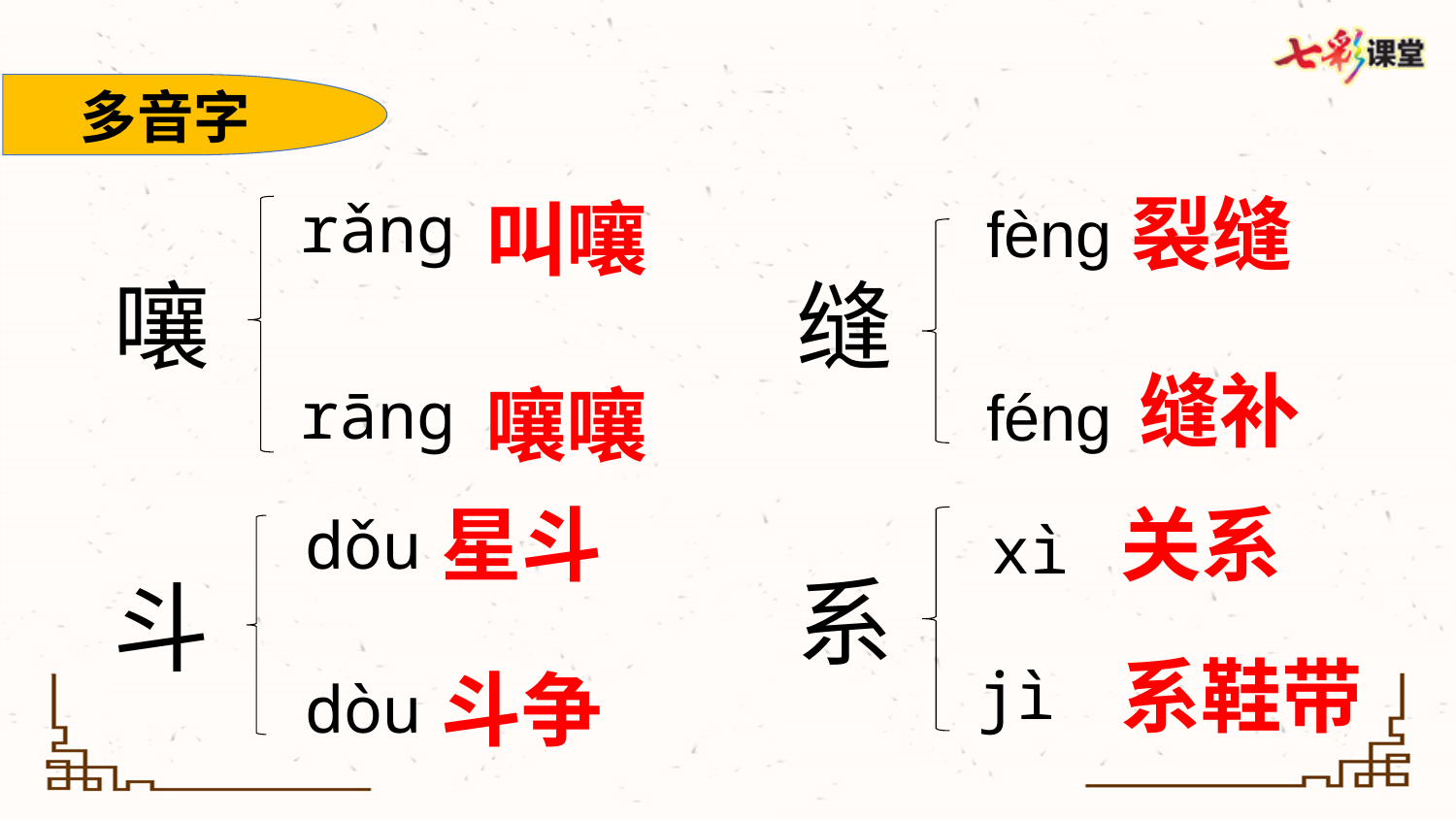

多音字
裂缝
rǎnɡ
叫嚷
fèng

缝
嚷
缝补
嚷嚷
rānɡ
féng
关系
星斗
dǒu
xì

系
斗
系鞋带
jì
斗争
dòu